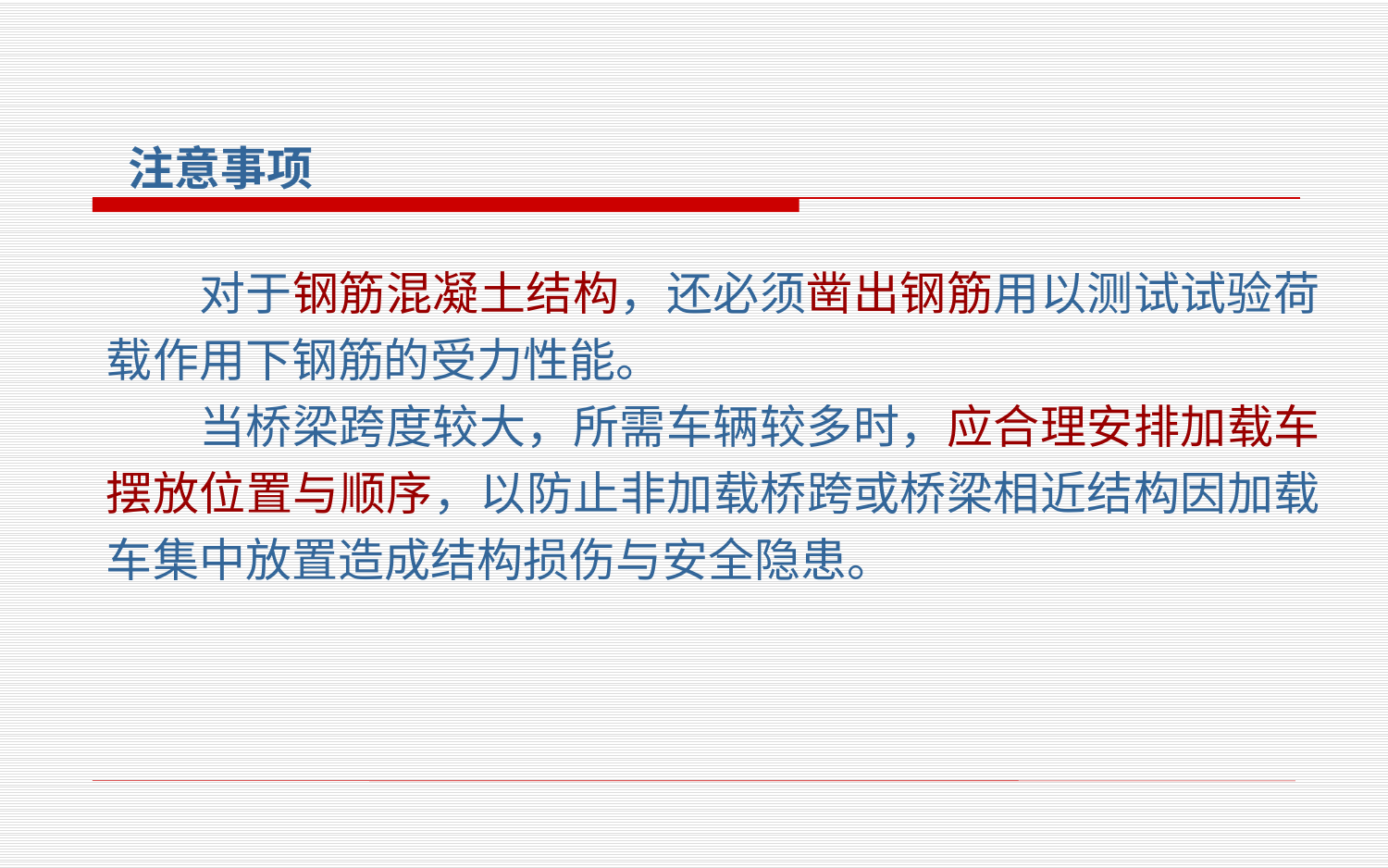

注意事项
对于钢筋混凝土结构，还必须凿出钢筋用以测试试验荷载作用下钢筋的受力性能。
当桥梁跨度较大，所需车辆较多时，应合理安排加载车摆放位置与顺序，以防止非加载桥跨或桥梁相近结构因加载车集中放置造成结构损伤与安全隐患。